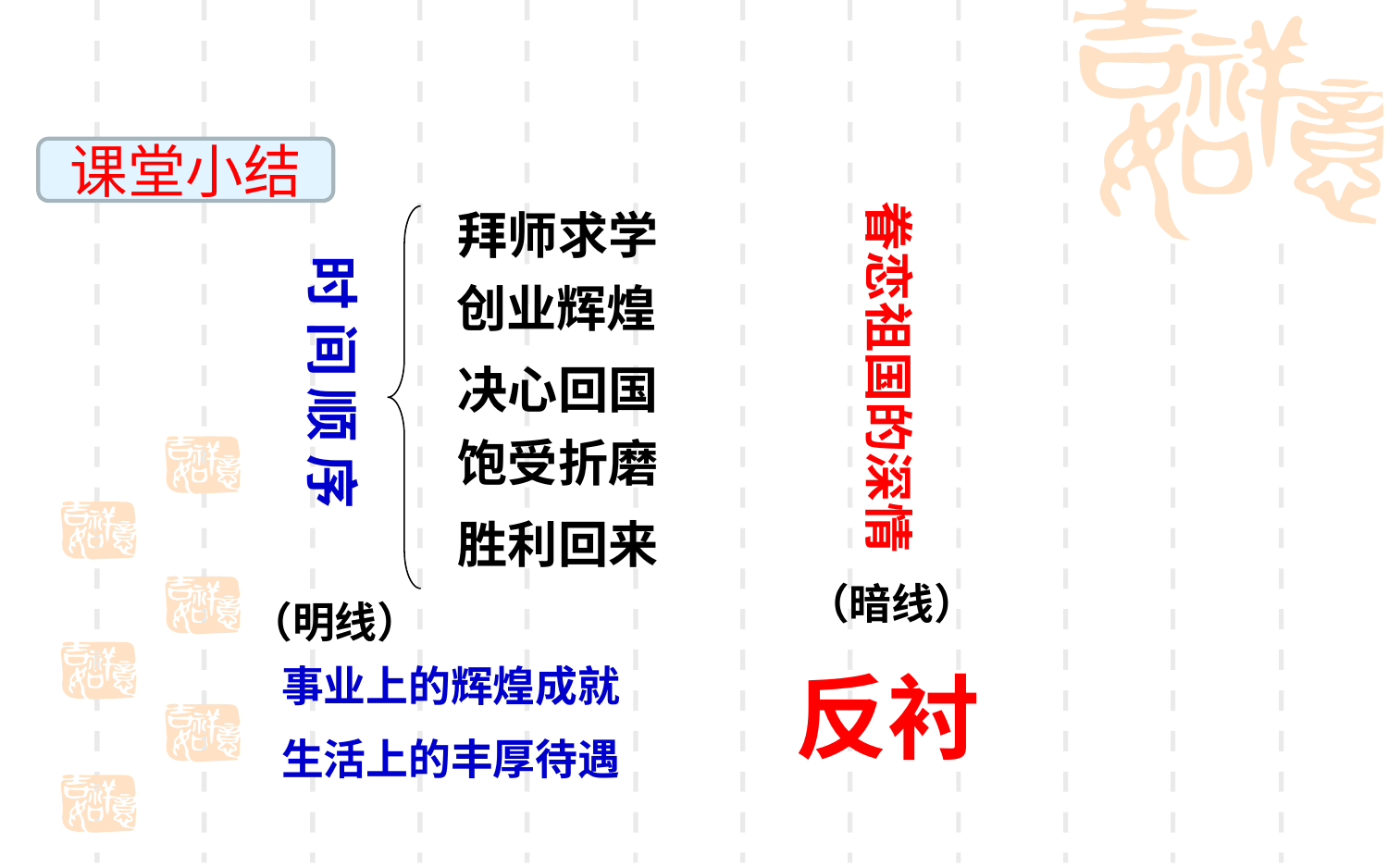

课堂小结
眷恋祖国的深情
拜师求学

时 间 顺 序
创业辉煌
决心回国
饱受折磨

胜利回来
（暗线）
（明线）
事业上的辉煌成就
反衬
生活上的丰厚待遇